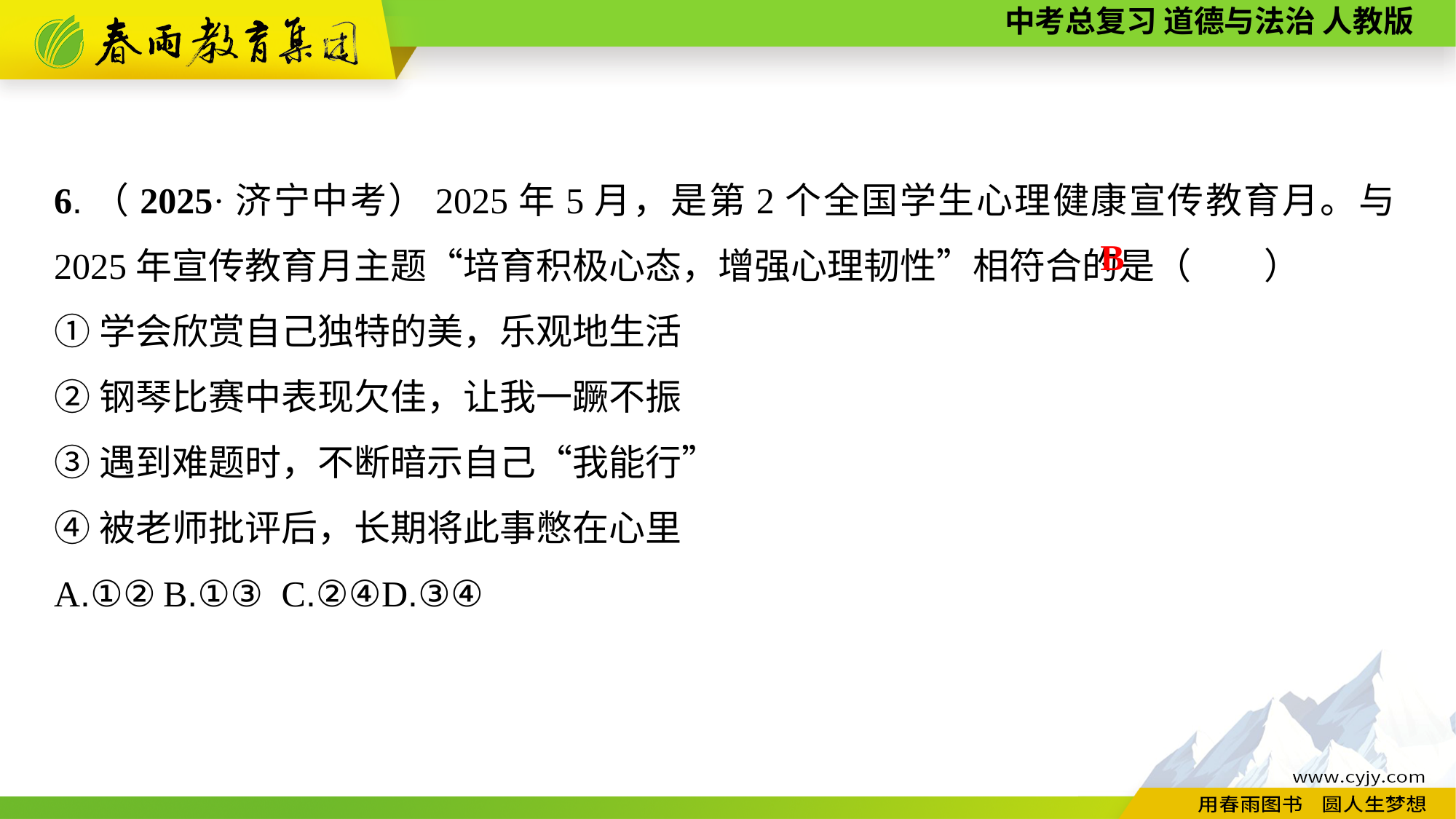

6.（2025·济宁中考）2025年5月，是第2个全国学生心理健康宣传教育月。与2025年宣传教育月主题“培育积极心态，增强心理韧性”相符合的是（　　）
①学会欣赏自己独特的美，乐观地生活
②钢琴比赛中表现欠佳，让我一蹶不振
③遇到难题时，不断暗示自己“我能行”
④被老师批评后，长期将此事憋在心里
A.①②	B.①③	 C.②④	D.③④
B